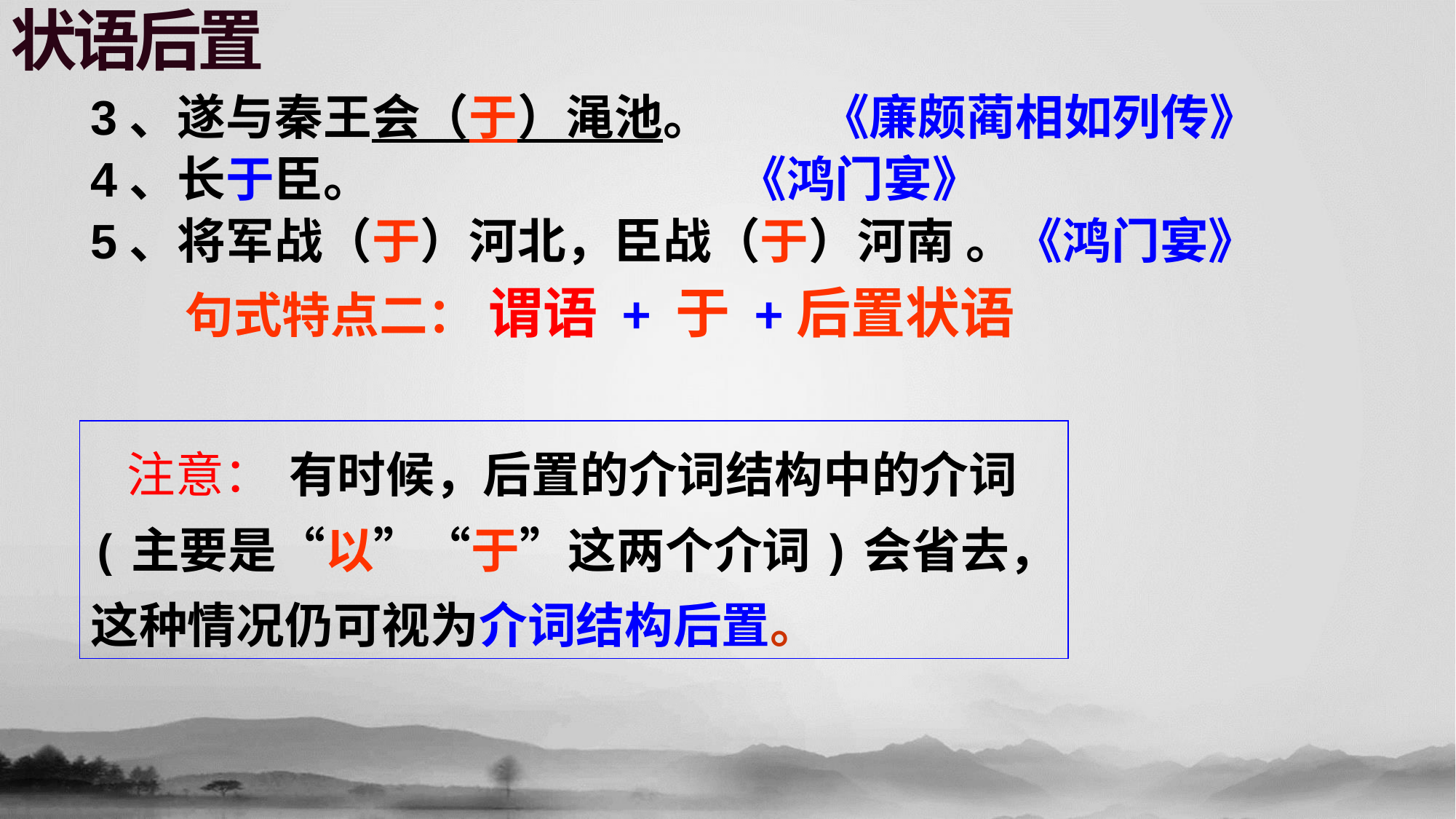

状语后置
3、遂与秦王会（于）渑池。          《廉颇蔺相如列传》
4、长于臣。                                 《鸿门宴》
5、将军战（于）河北，臣战（于）河南 。《鸿门宴》
句式特点二： 谓语 + 于 +后置状语

　注意：  有时候，后置的介词结构中的介词
(主要是“以”“于”这两个介词)会省去，这种情况仍可视为介词结构后置。
33